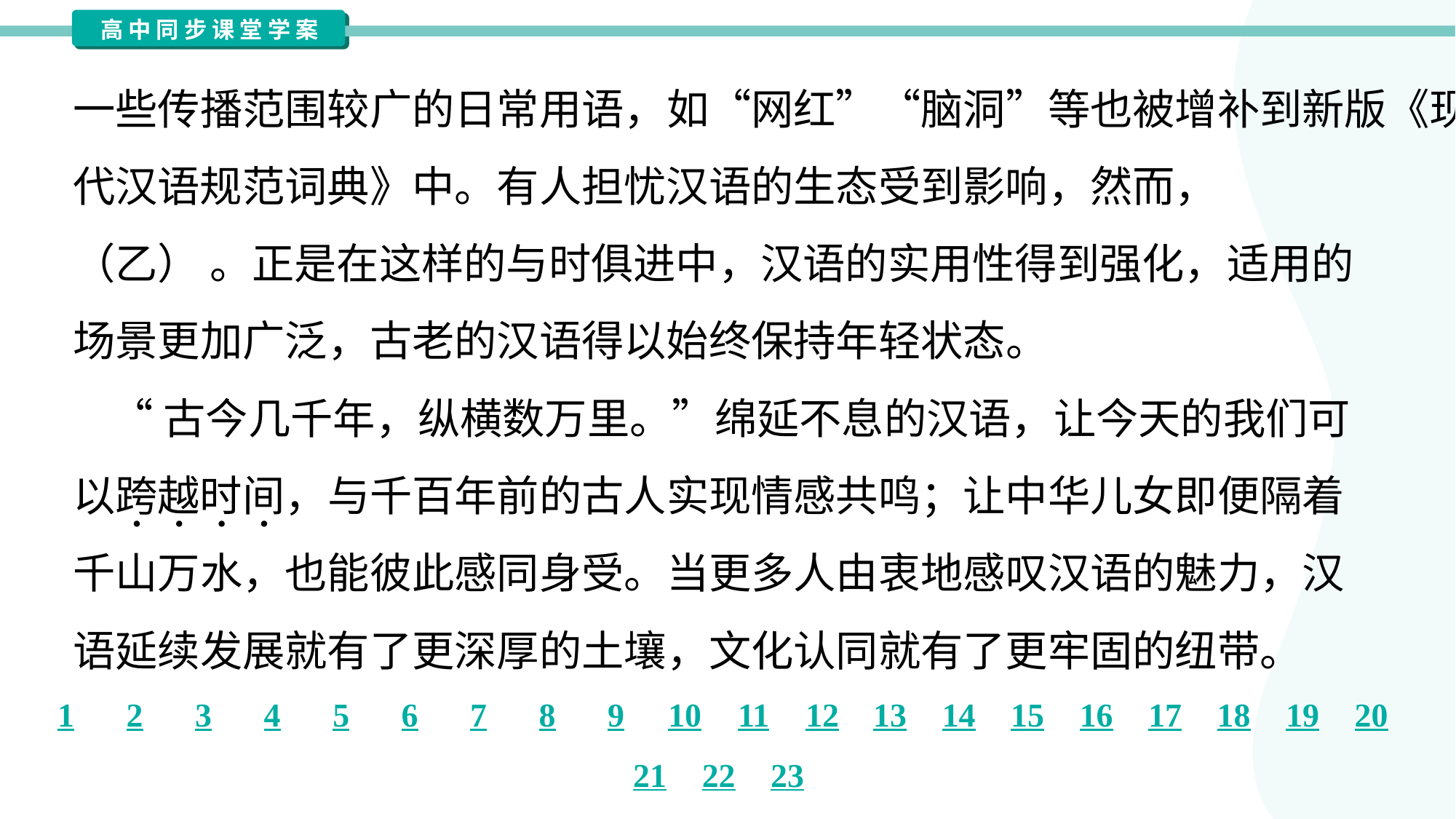

一些传播范围较广的日常用语，如“网红”“脑洞”等也被增补到新版《现
代汉语规范词典》中。有人担忧汉语的生态受到影响，然而，
（乙） 。正是在这样的与时俱进中，汉语的实用性得到强化，适用的
场景更加广泛，古老的汉语得以始终保持年轻状态。
    “古今几千年，纵横数万里。”绵延不息的汉语，让今天的我们可
以跨越时间，与千百年前的古人实现情感共鸣；让中华儿女即便隔着
千山万水，也能彼此感同身受。当更多人由衷地感叹汉语的魅力，汉
语延续发展就有了更深厚的土壤，文化认同就有了更牢固的纽带。